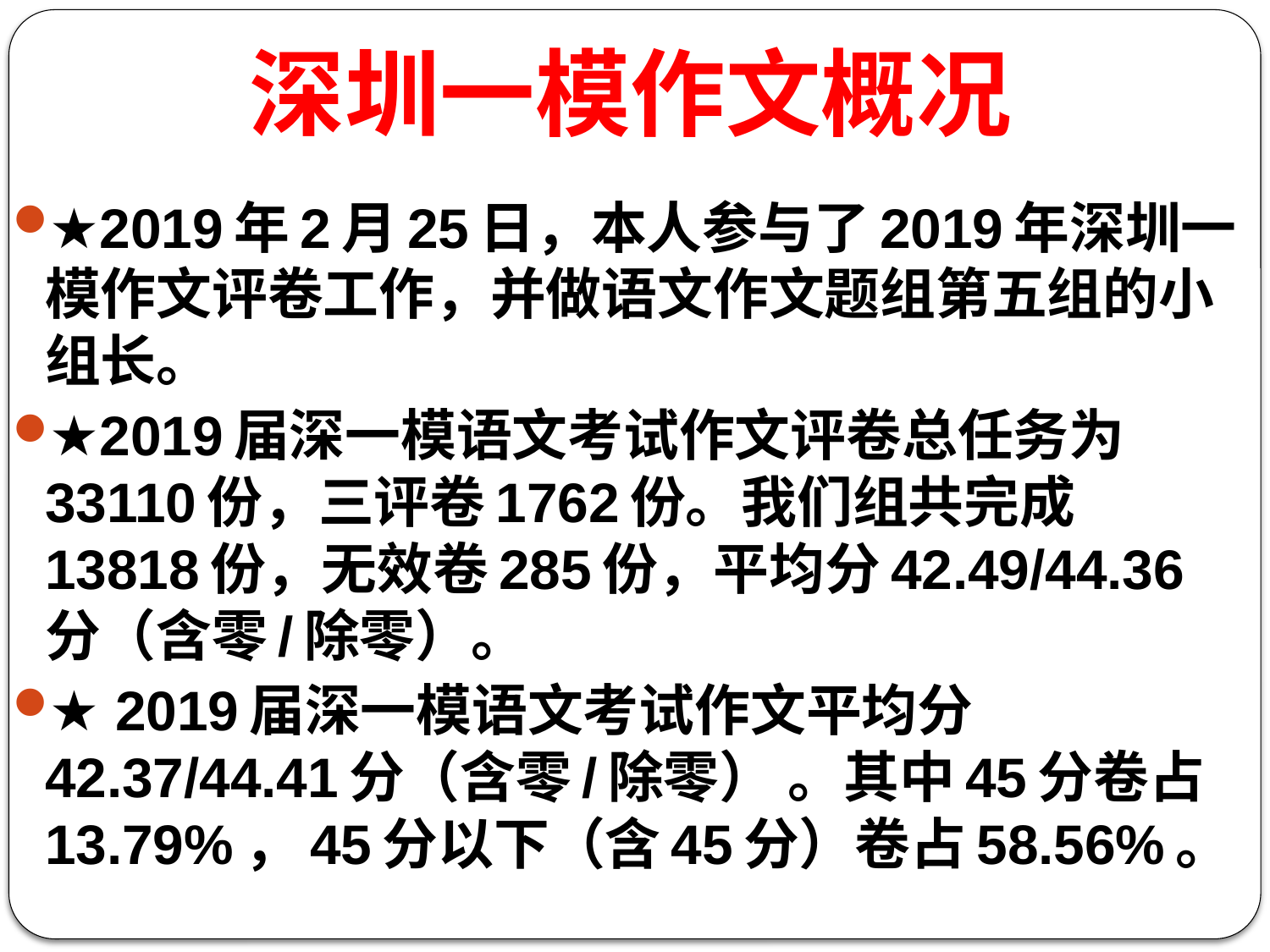

# 深圳一模作文概况
★2019年2月25日，本人参与了2019年深圳一模作文评卷工作，并做语文作文题组第五组的小组长。
★2019届深一模语文考试作文评卷总任务为33110份，三评卷1762份。我们组共完成13818份，无效卷285份，平均分42.49/44.36分（含零/除零）。
★ 2019届深一模语文考试作文平均分42.37/44.41分（含零/除零） 。其中45分卷占13.79%，45分以下（含45分）卷占58.56%。